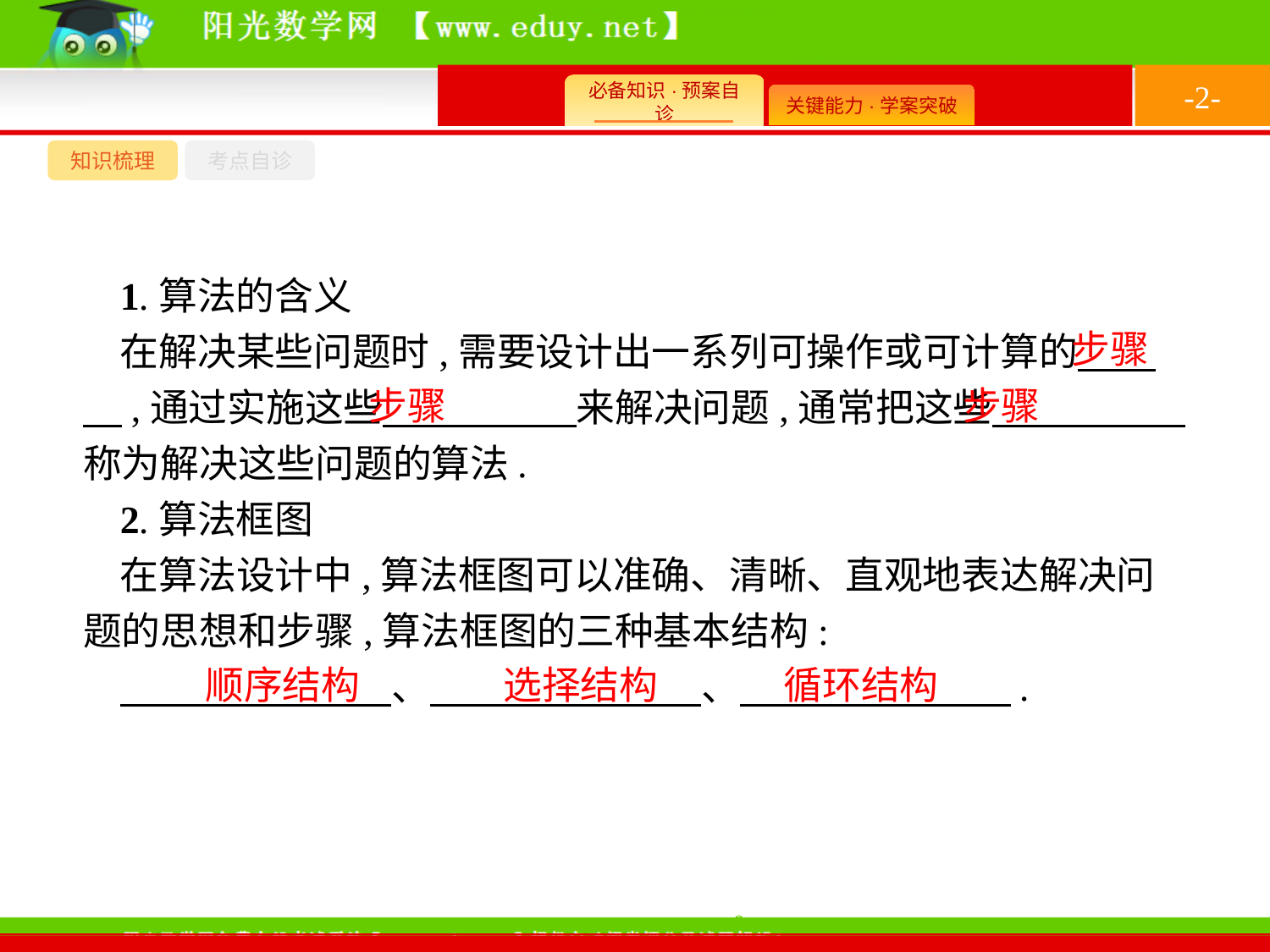

-2-
知识梳理
考点自诊
1.算法的含义
在解决某些问题时,需要设计出一系列可操作或可计算的　　　,通过实施这些　　　　　来解决问题,通常把这些　　　　　称为解决这些问题的算法.
2.算法框图
在算法设计中,算法框图可以准确、清晰、直观地表达解决问题的思想和步骤,算法框图的三种基本结构:
　　　　　　　、　　　　　　　、　　　　　　　.
步骤
步骤
步骤
顺序结构　            选择结构          　循环结构